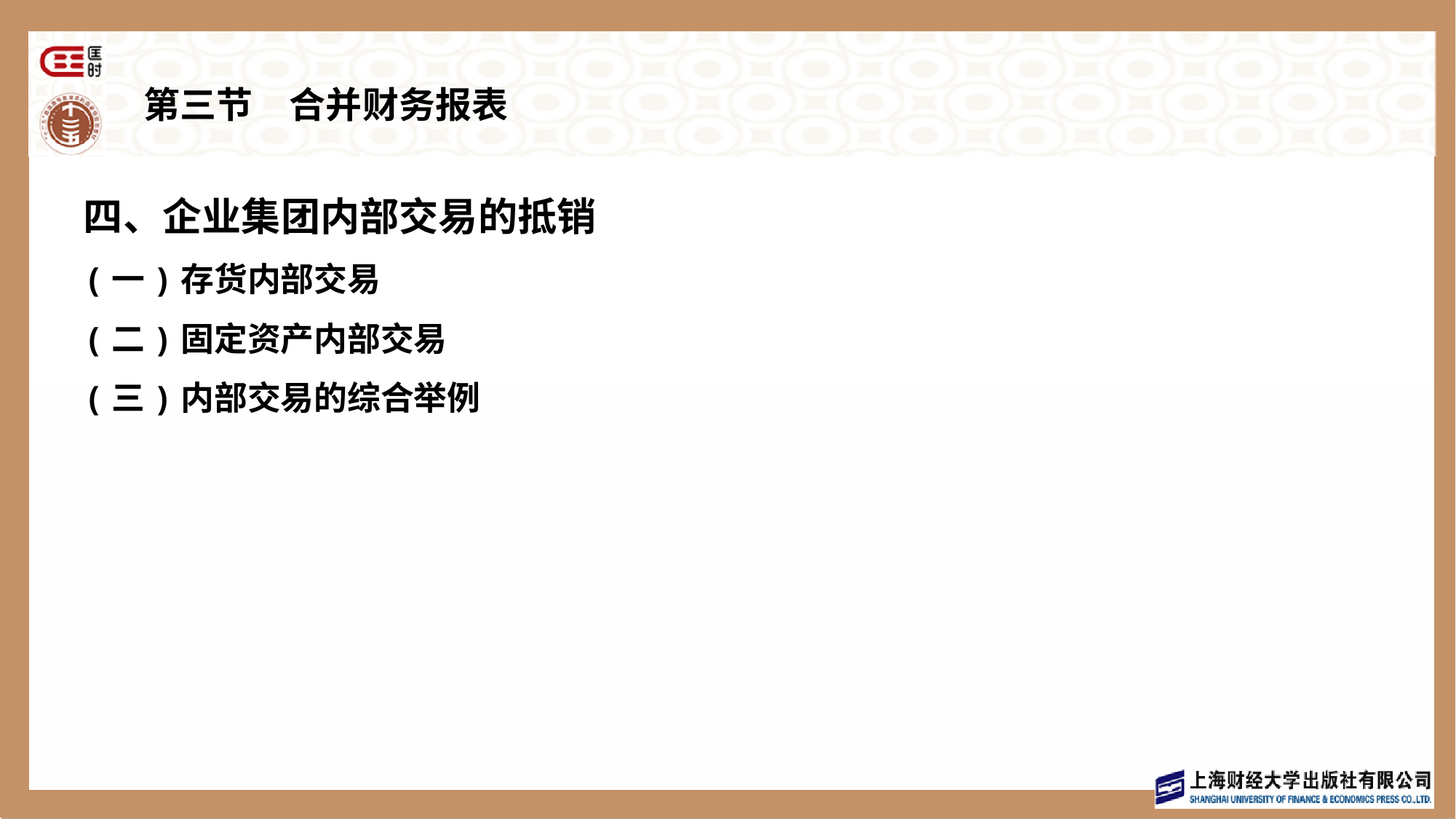

# 第三节　合并财务报表
四、企业集团内部交易的抵销
(一)存货内部交易
(二)固定资产内部交易
(三)内部交易的综合举例